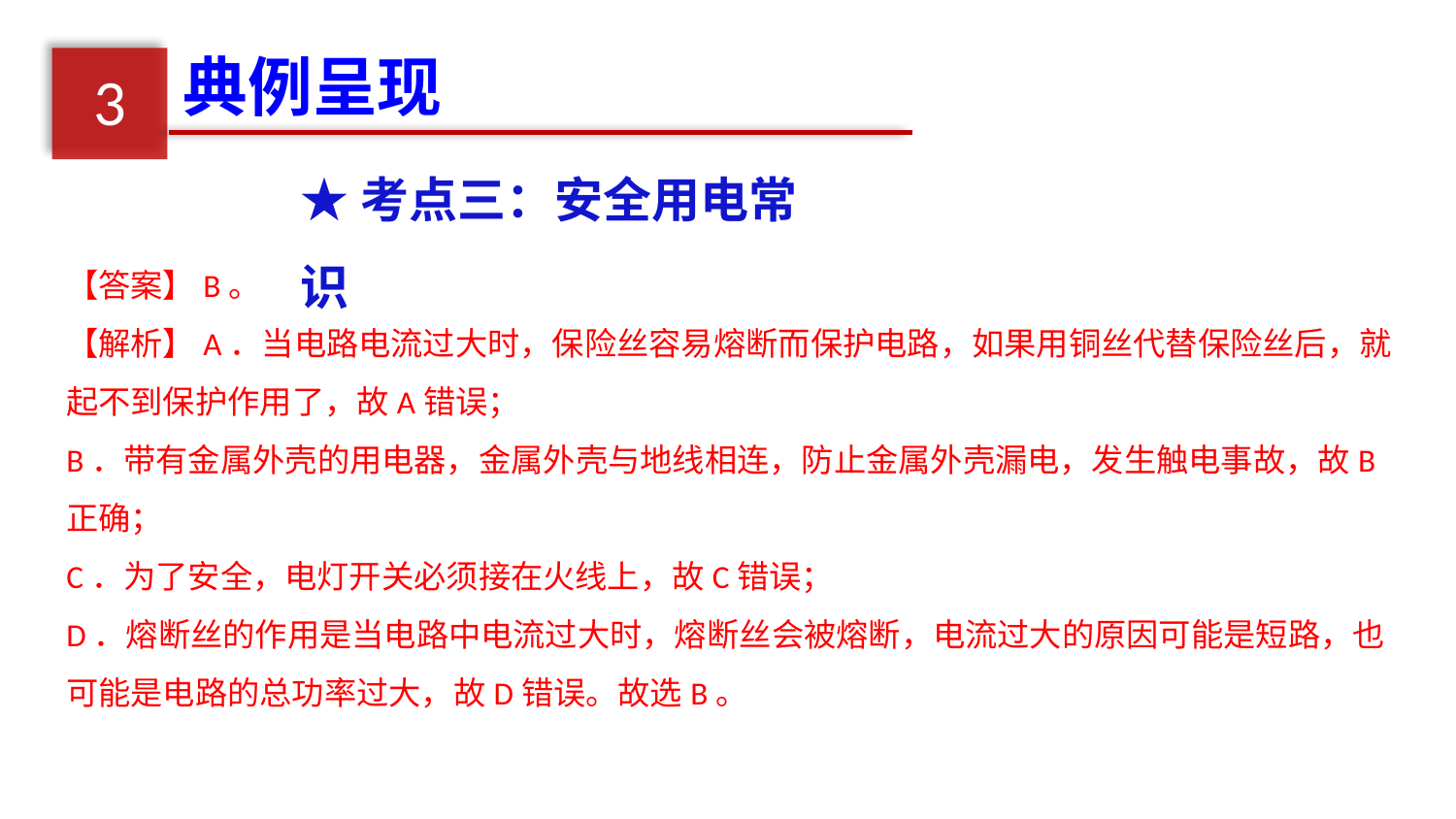

典例呈现

3
★考点三：安全用电常识
【答案】B。
【解析】A．当电路电流过大时，保险丝容易熔断而保护电路，如果用铜丝代替保险丝后，就起不到保护作用了，故A错误；
B．带有金属外壳的用电器，金属外壳与地线相连，防止金属外壳漏电，发生触电事故，故B正确；
C．为了安全，电灯开关必须接在火线上，故C错误；
D．熔断丝的作用是当电路中电流过大时，熔断丝会被熔断，电流过大的原因可能是短路，也可能是电路的总功率过大，故D错误。故选B。